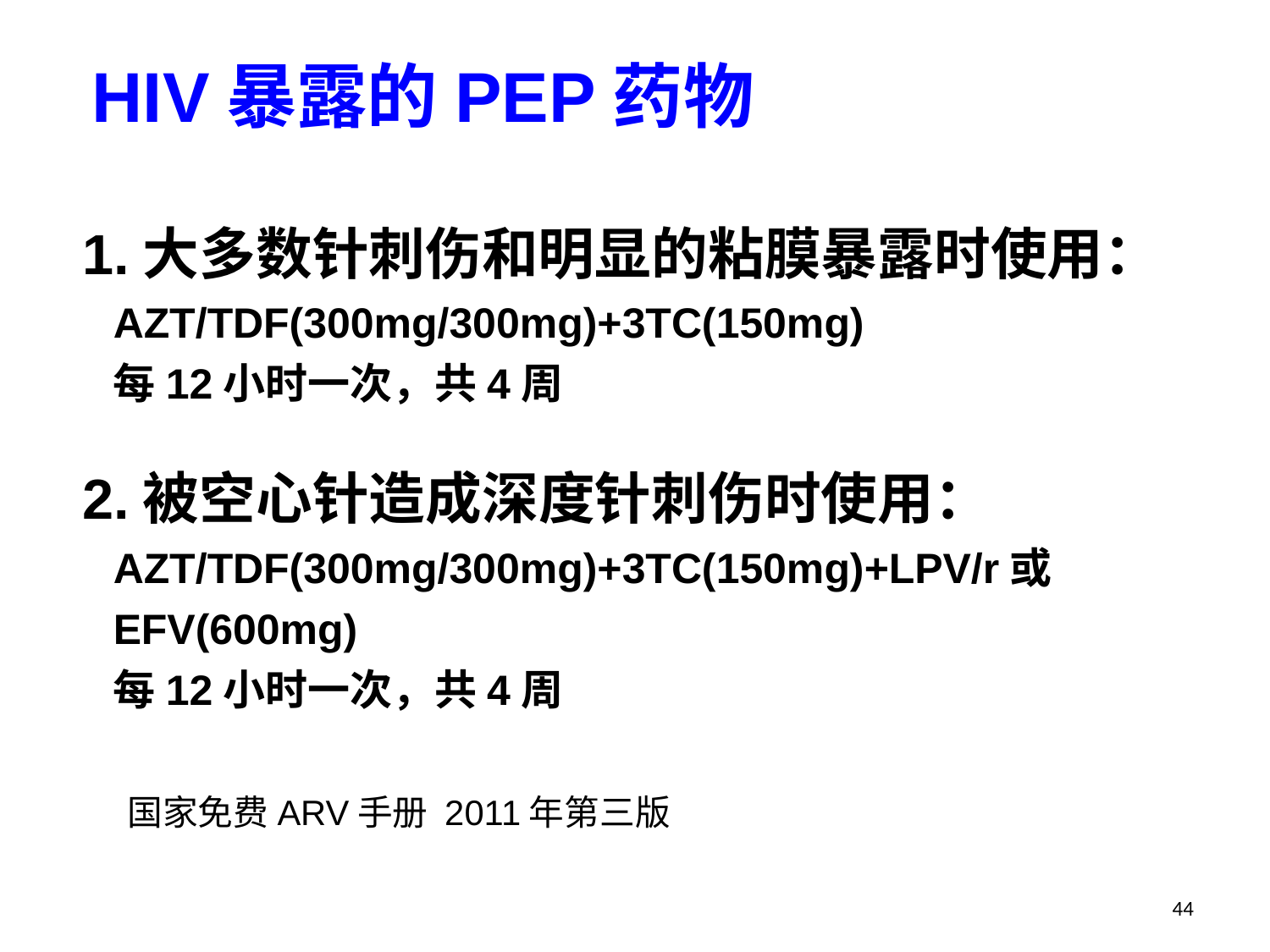

HIV暴露的PEP药物
1.大多数针刺伤和明显的粘膜暴露时使用：
AZT/TDF(300mg/300mg)+3TC(150mg)
每12小时一次，共4周

2.被空心针造成深度针刺伤时使用：
AZT/TDF(300mg/300mg)+3TC(150mg)+LPV/r或EFV(600mg)
每12小时一次，共4周
国家免费ARV手册 2011年第三版
44